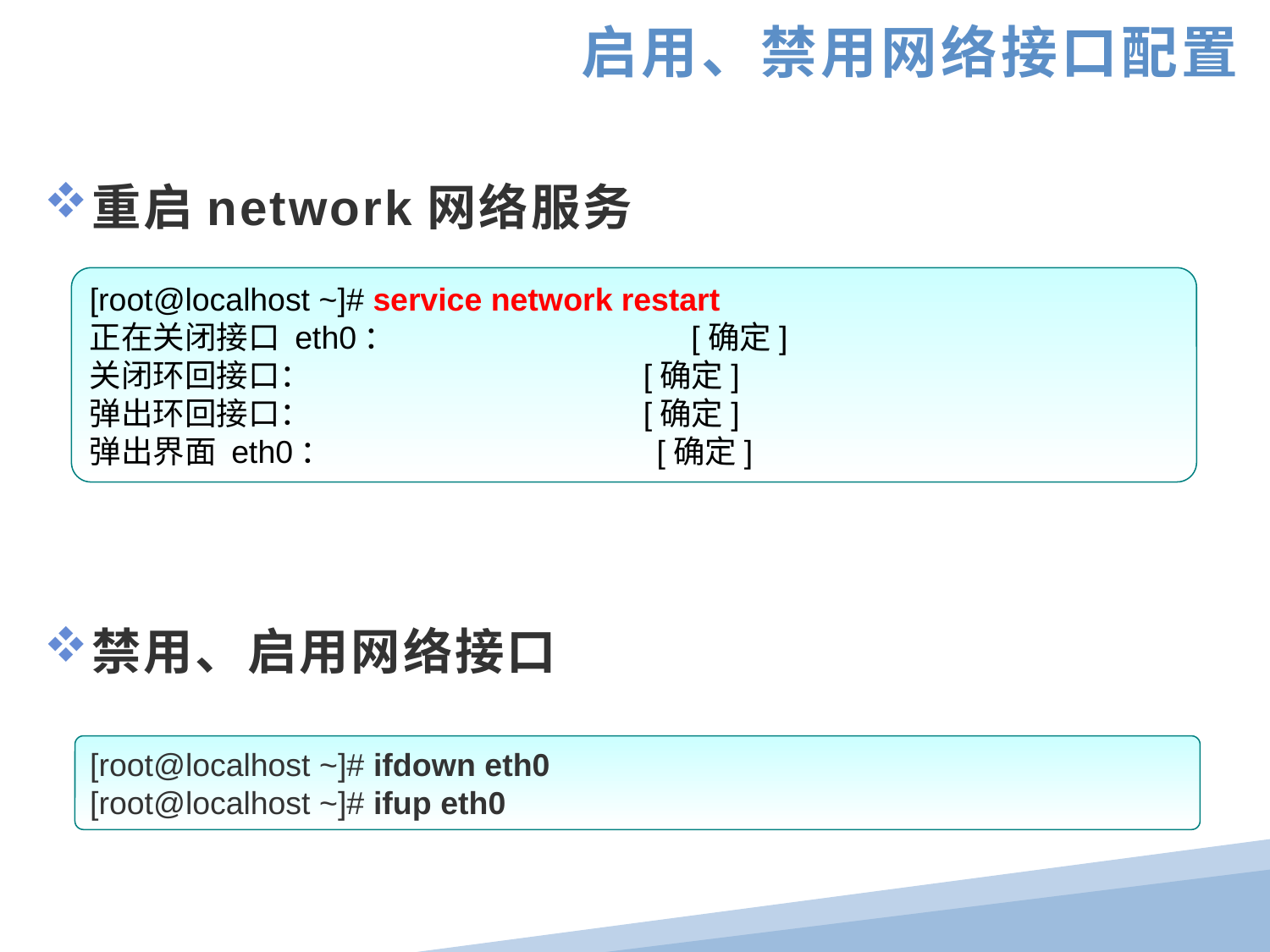

启用、禁用网络接口配置
重启network网络服务

禁用、启用网络接口

[root@localhost ~]# service network restart
正在关闭接口 eth0：                                        [确定]
关闭环回接口：                                             [确定]
弹出环回接口：                                             [确定]
弹出界面 eth0：                                            [确定]
[root@localhost ~]# ifdown eth0
[root@localhost ~]# ifup eth0